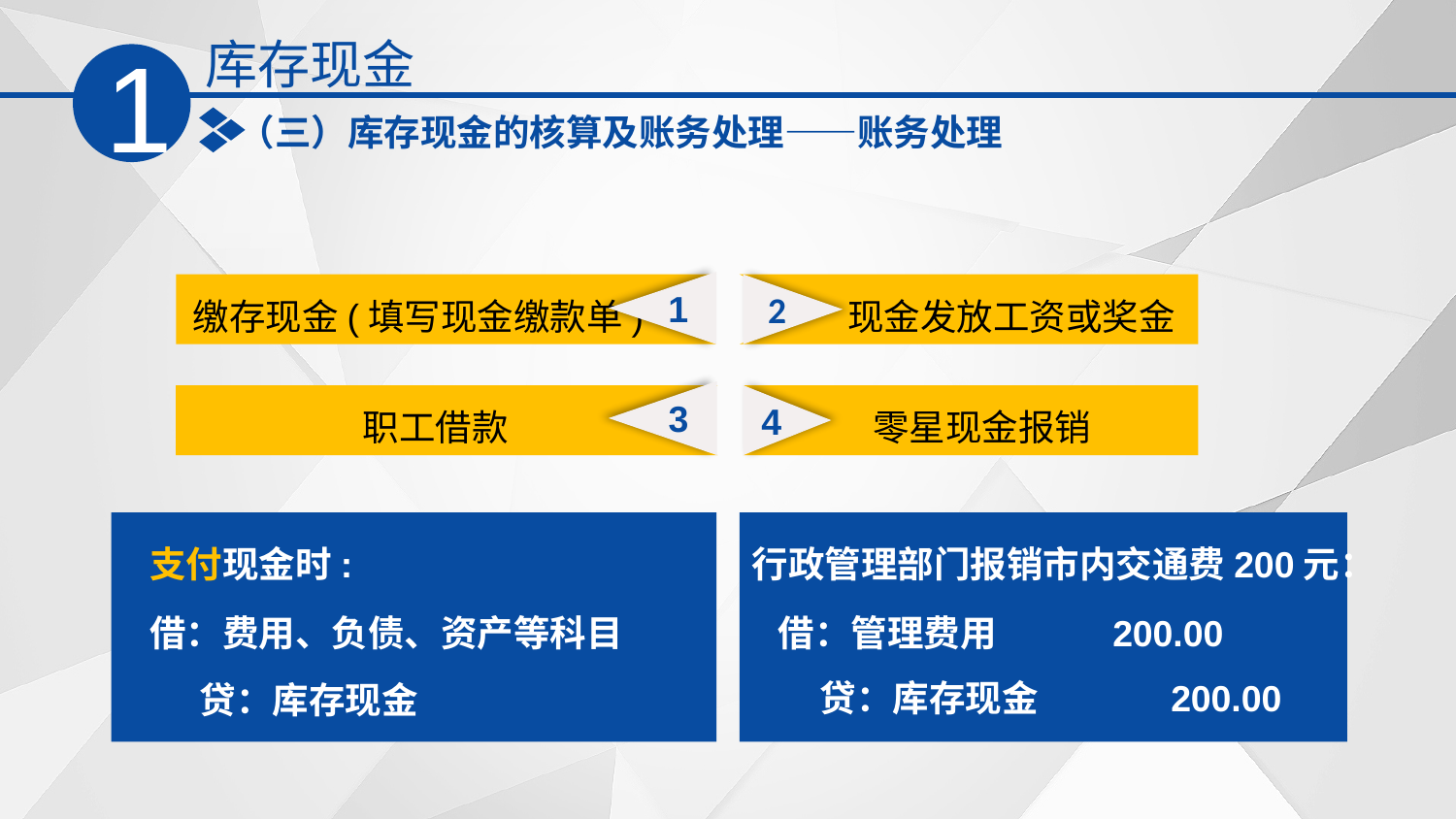

库存现金
1

（三）库存现金的核算及账务处理——账务处理

1
 缴存现金(填写现金缴款单)
现金发放工资或奖金
2
3
职工借款
零星现金报销
4

行政管理部门报销市内交通费200元：
支付现金时:
借：费用、负债、资产等科目
     贷：库存现金
借：管理费用             200.00
    贷：库存现金               200.00